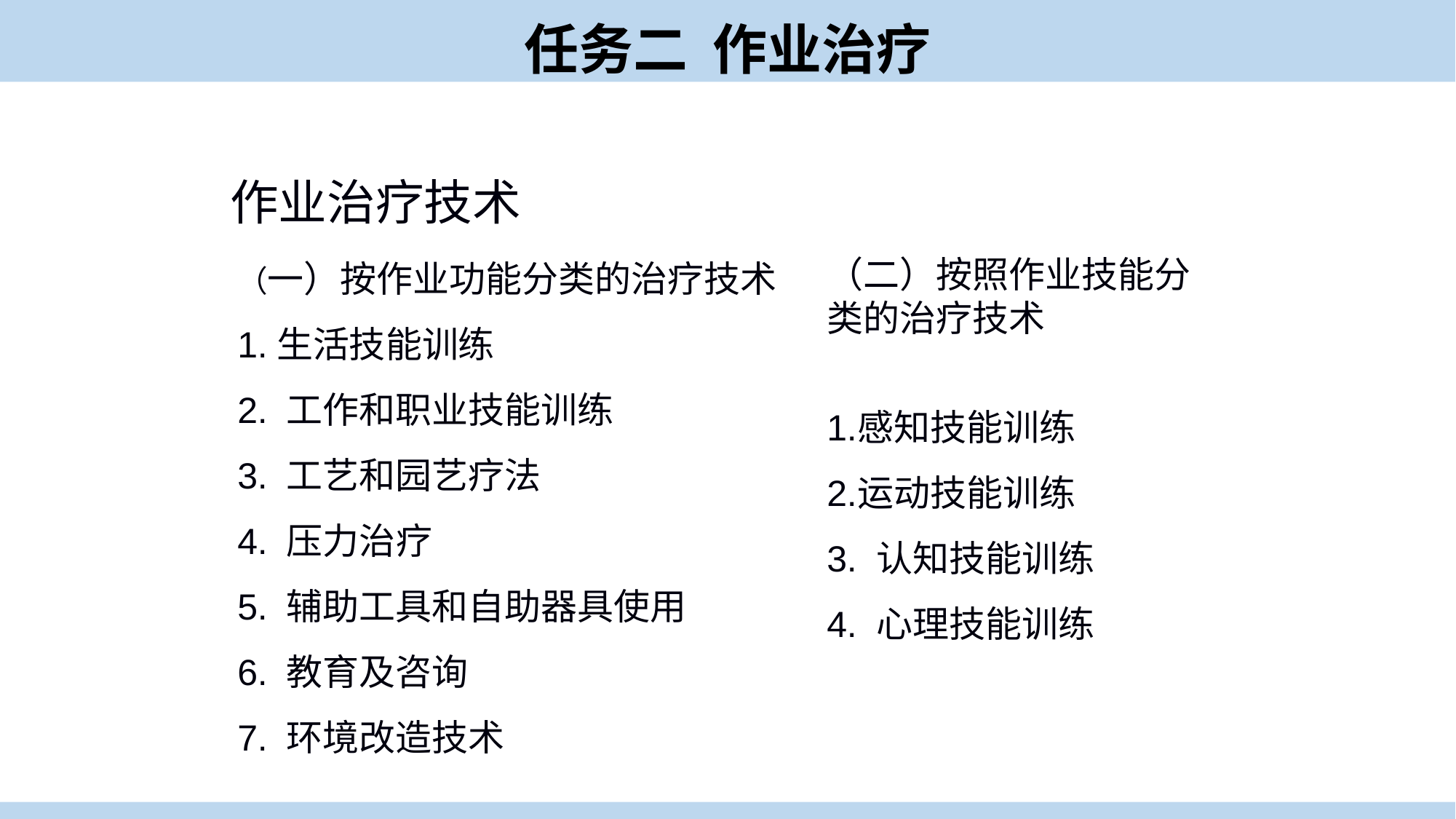

任务二  作业治疗
作业治疗技术
（一）按作业功能分类的治疗技术
1.生活技能训练
2. 工作和职业技能训练
3. 工艺和园艺疗法
4. 压力治疗
5. 辅助工具和自助器具使用
6. 教育及咨询
7. 环境改造技术
（二）按照作业技能分类的治疗技术

感知技能训练
运动技能训练
3. 认知技能训练
4. 心理技能训练